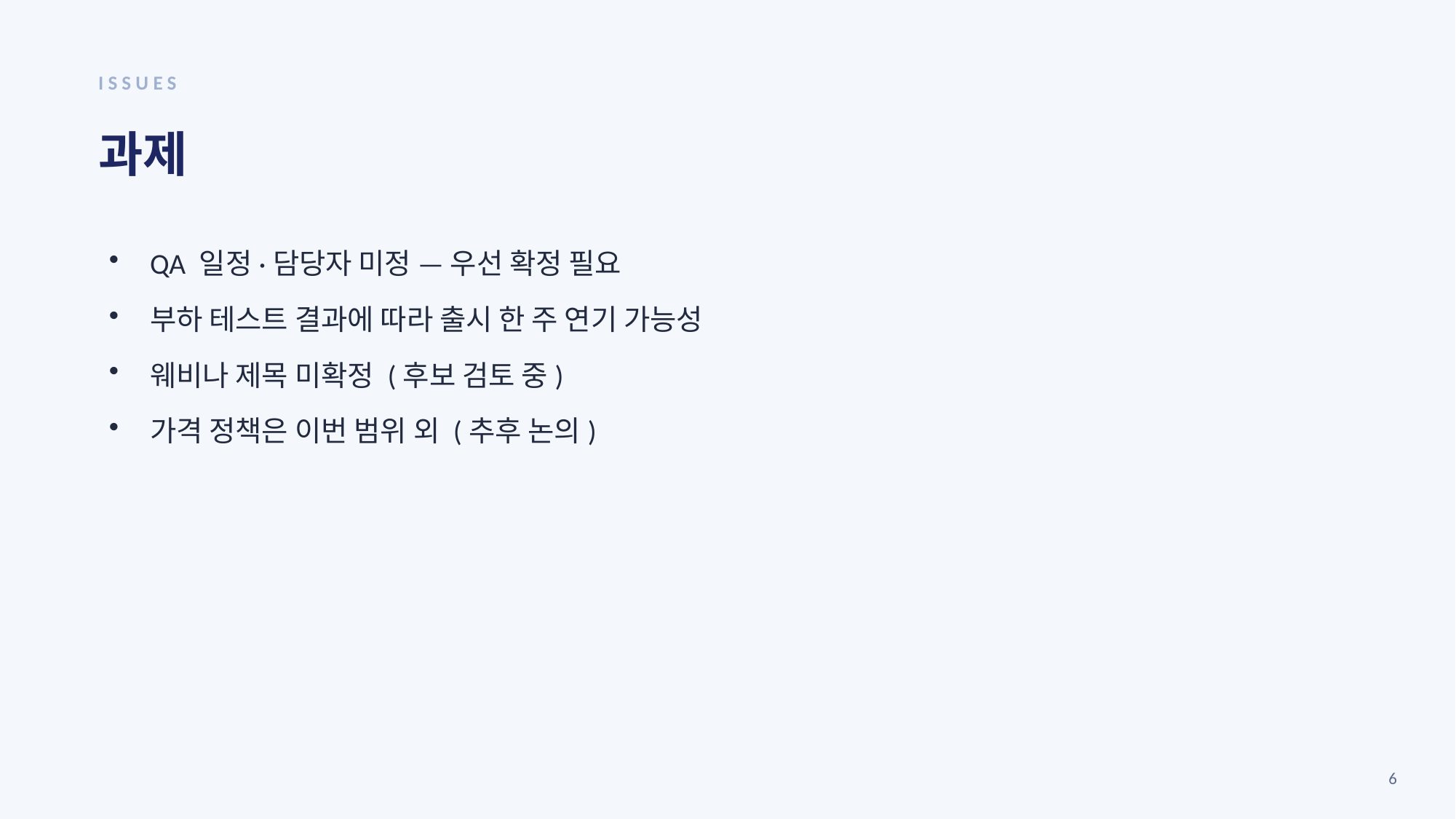

ISSUES
과제
QA 일정·담당자 미정 — 우선 확정 필요
부하 테스트 결과에 따라 출시 한 주 연기 가능성
웨비나 제목 미확정 (후보 검토 중)
가격 정책은 이번 범위 외 (추후 논의)
6